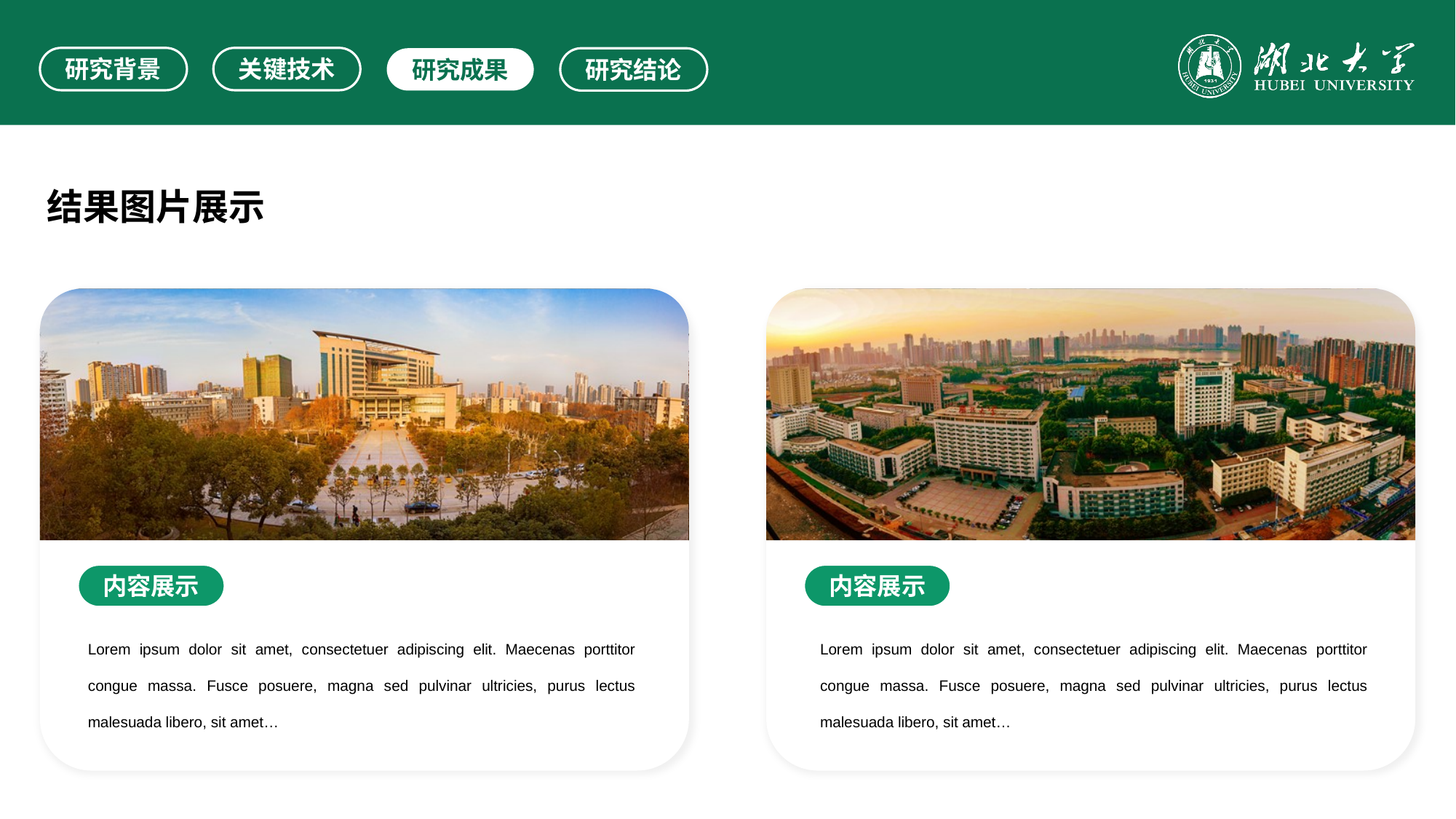

研究背景

关键技术

研究成果

研究结论
结果图片展示

内容展示

内容展示
Lorem ipsum dolor sit amet, consectetuer adipiscing elit. Maecenas porttitor congue massa. Fusce posuere, magna sed pulvinar ultricies, purus lectus malesuada libero, sit amet…
Lorem ipsum dolor sit amet, consectetuer adipiscing elit. Maecenas porttitor congue massa. Fusce posuere, magna sed pulvinar ultricies, purus lectus malesuada libero, sit amet…